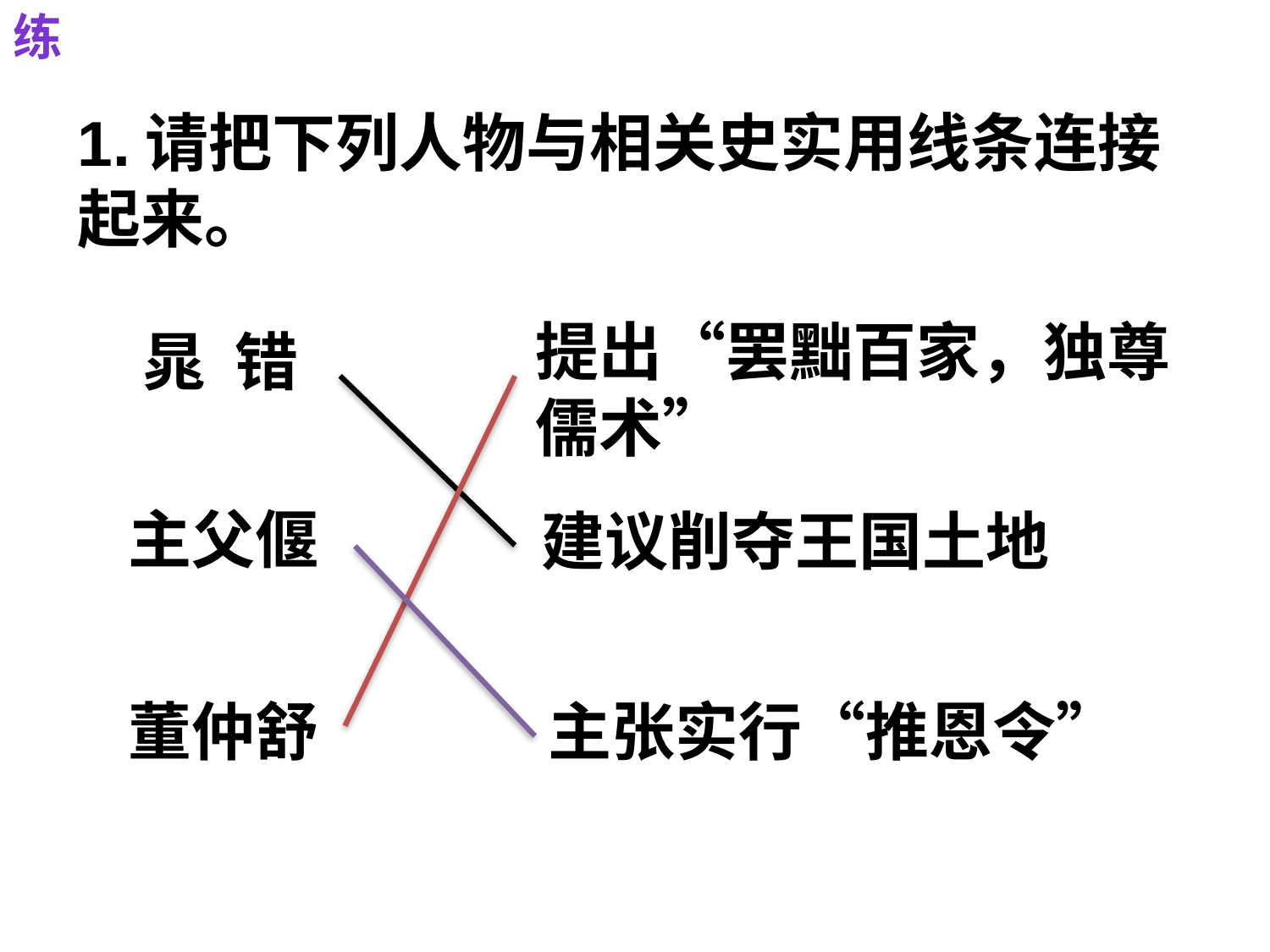

练
1.请把下列人物与相关史实用线条连接起来。
提出“罢黜百家，独尊儒术”
晁  错

主父偃
建议削夺王国土地

董仲舒
主张实行“推恩令”